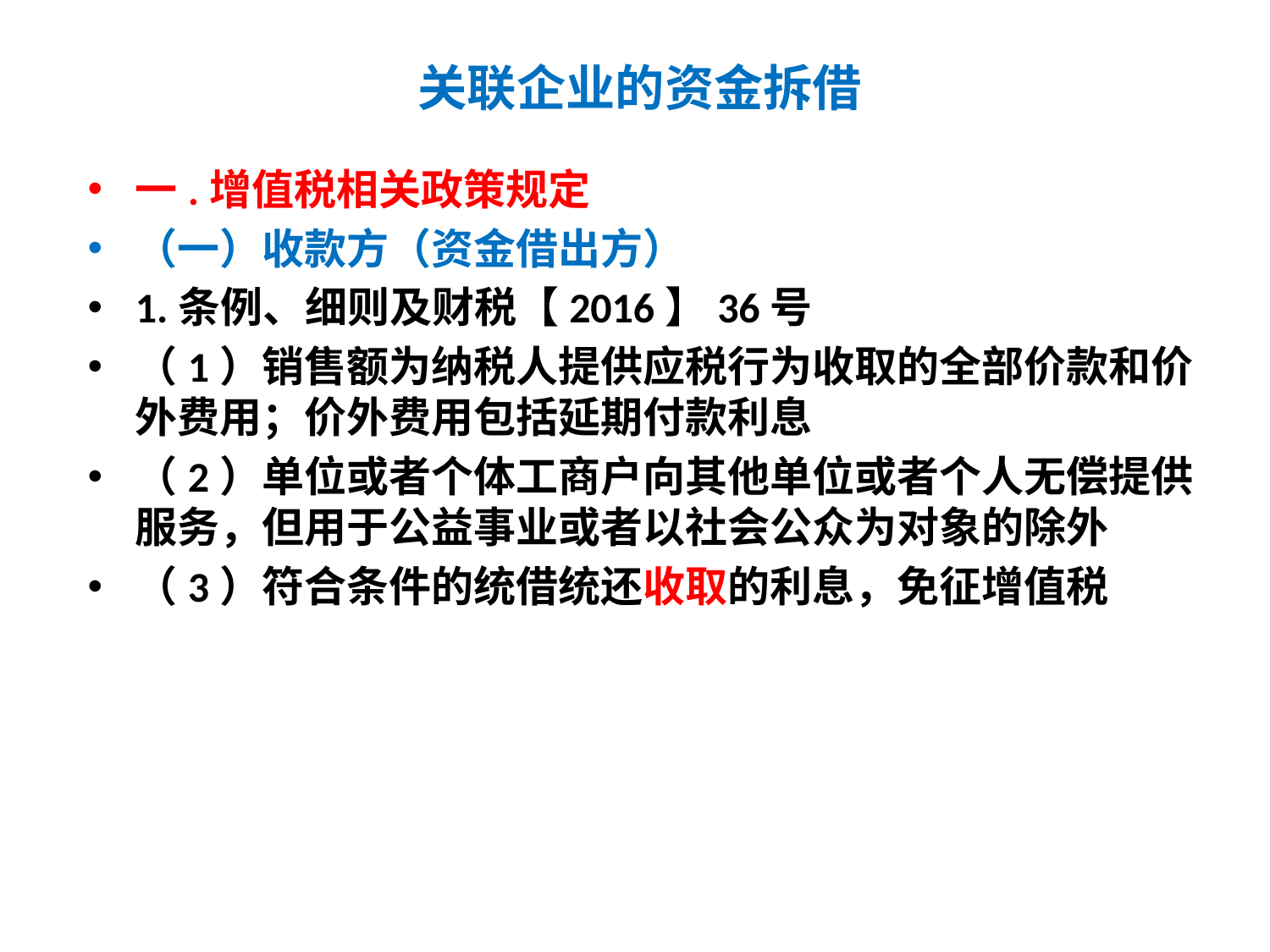

# 关联企业的资金拆借
一.增值税相关政策规定
（一）收款方（资金借出方）
1.条例、细则及财税【2016】36号
（1）销售额为纳税人提供应税行为收取的全部价款和价外费用；价外费用包括延期付款利息
（2）单位或者个体工商户向其他单位或者个人无偿提供服务，但用于公益事业或者以社会公众为对象的除外
（3）符合条件的统借统还收取的利息，免征增值税